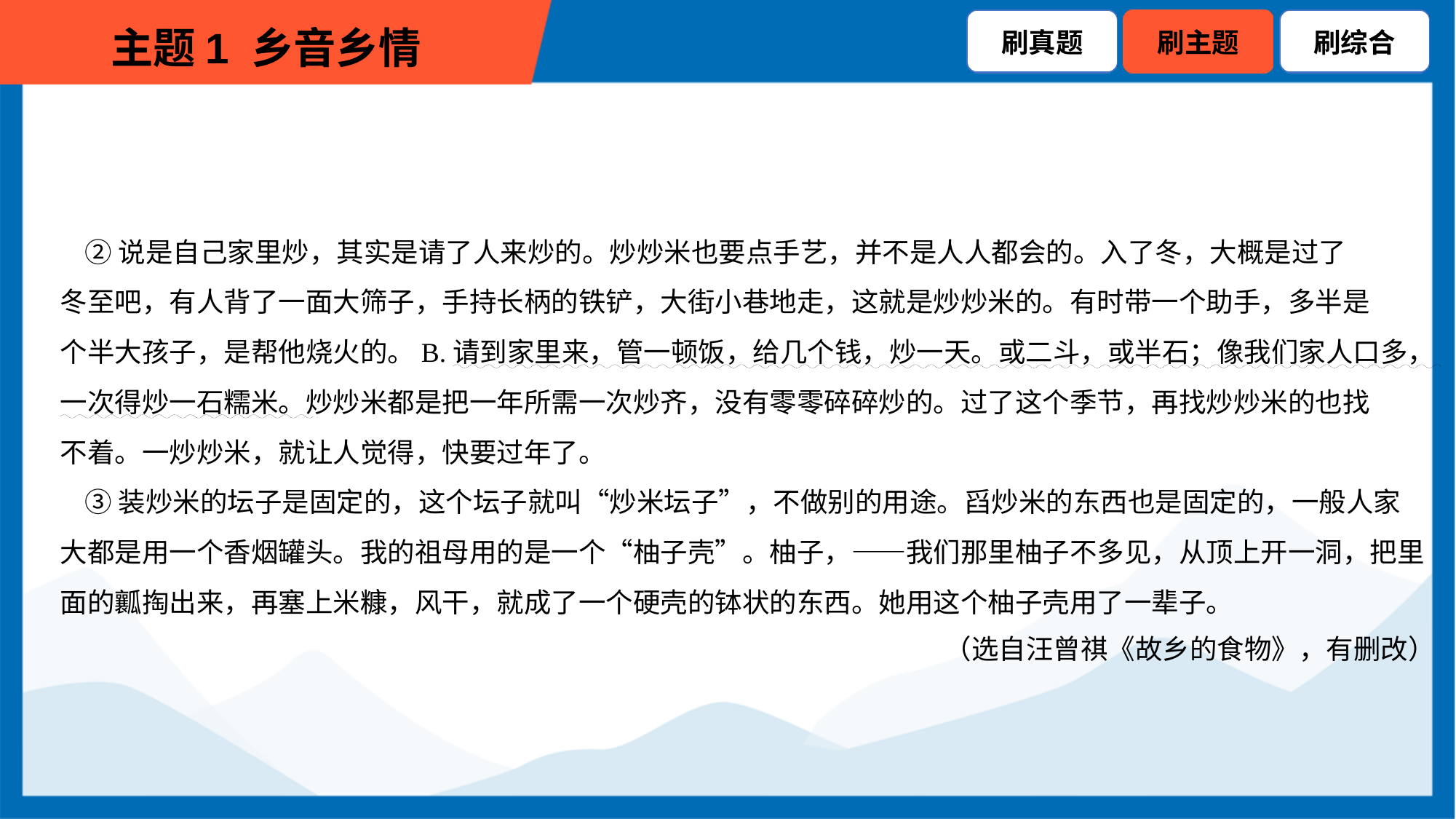

②说是自己家里炒，其实是请了人来炒的。炒炒米也要点手艺，并不是人人都会的。入了冬，大概是过了
冬至吧，有人背了一面大筛子，手持长柄的铁铲，大街小巷地走，这就是炒炒米的。有时带一个助手，多半是
个半大孩子，是帮他烧火的。B.请到家里来，管一顿饭，给几个钱，炒一天。或二斗，或半石；像我们家人口多，
一次得炒一石糯米。炒炒米都是把一年所需一次炒齐，没有零零碎碎炒的。过了这个季节，再找炒炒米的也找
不着。一炒炒米，就让人觉得，快要过年了。
    ③装炒米的坛子是固定的，这个坛子就叫“炒米坛子”，不做别的用途。舀炒米的东西也是固定的，一般人家
大都是用一个香烟罐头。我的祖母用的是一个“柚子壳”。柚子，——我们那里柚子不多见，从顶上开一洞，把里
面的瓤掏出来，再塞上米糠，风干，就成了一个硬壳的钵状的东西。她用这个柚子壳用了一辈子。
（选自汪曾祺《故乡的食物》，有删改）